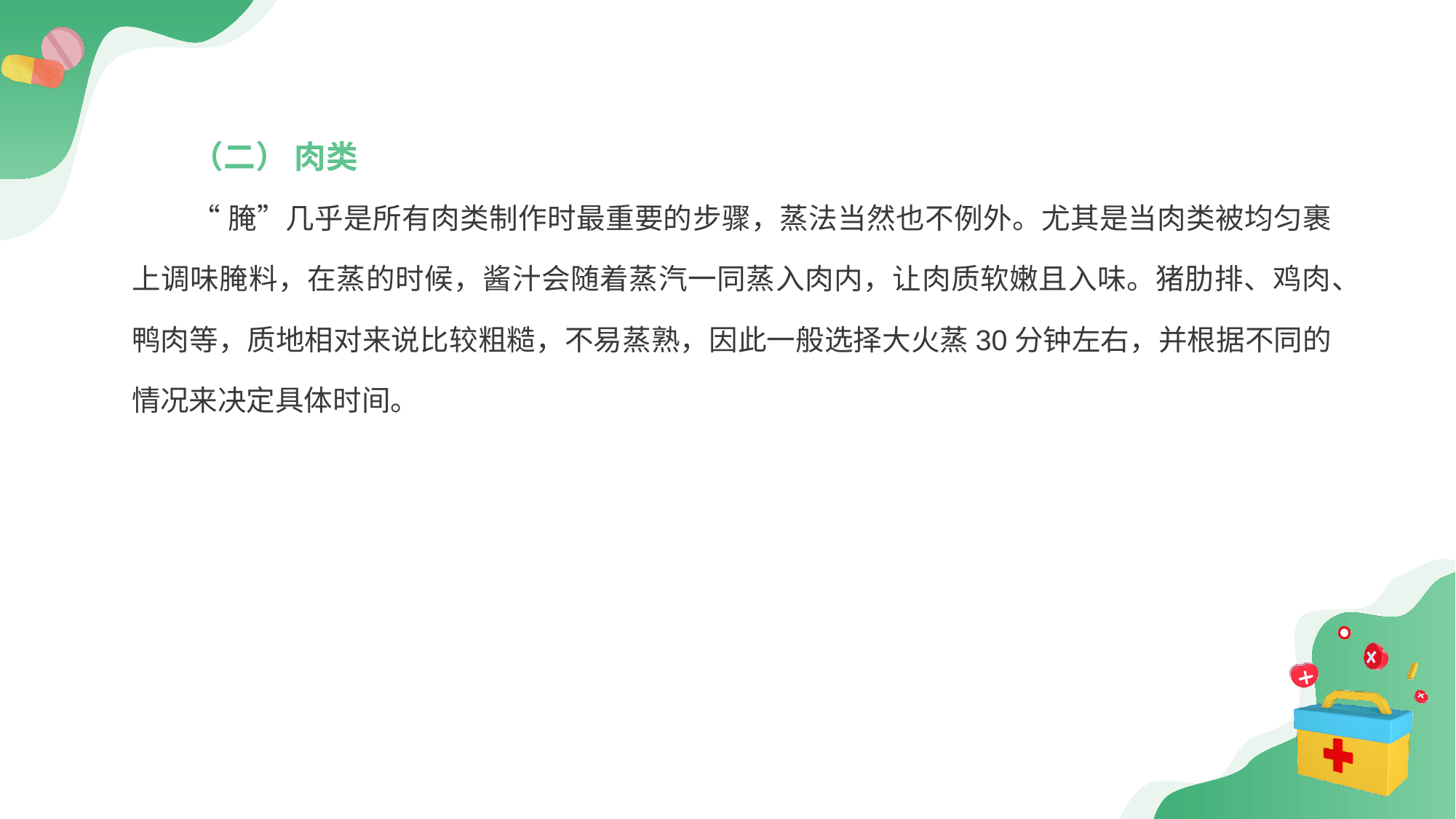

（二） 肉类
“腌”几乎是所有肉类制作时最重要的步骤，蒸法当然也不例外。尤其是当肉类被均匀裹上调味腌料，在蒸的时候，酱汁会随着蒸汽一同蒸入肉内，让肉质软嫩且入味。猪肋排、鸡肉、鸭肉等，质地相对来说比较粗糙，不易蒸熟，因此一般选择大火蒸30分钟左右，并根据不同的情况来决定具体时间。